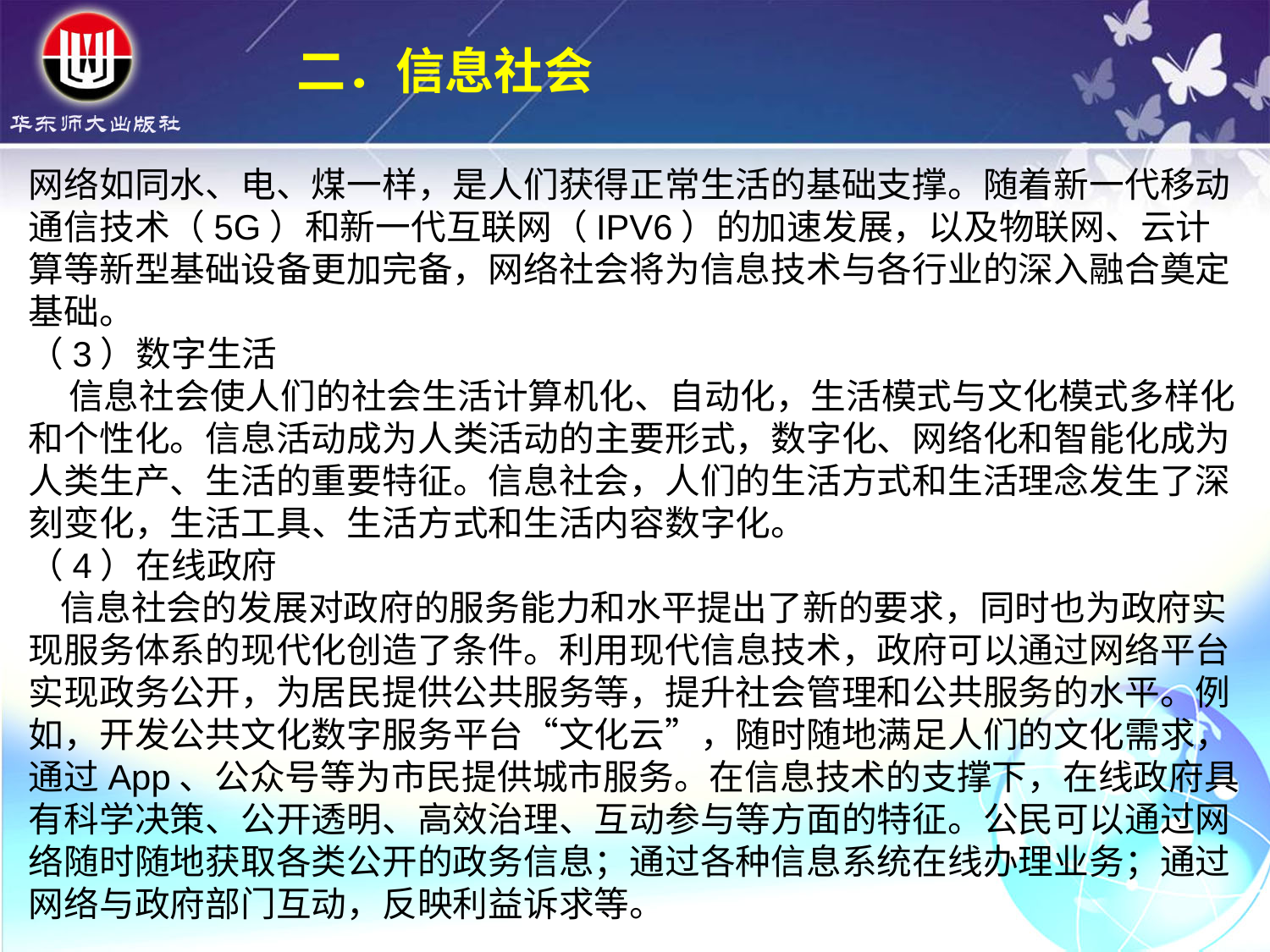

二．信息社会
网络如同水、电、煤一样，是人们获得正常生活的基础支撑。随着新一代移动通信技术（5G）和新一代互联网（IPV6）的加速发展，以及物联网、云计算等新型基础设备更加完备，网络社会将为信息技术与各行业的深入融合奠定基础。
（3）数字生活
    信息社会使人们的社会生活计算机化、自动化，生活模式与文化模式多样化和个性化。信息活动成为人类活动的主要形式，数字化、网络化和智能化成为人类生产、生活的重要特征。信息社会，人们的生活方式和生活理念发生了深刻变化，生活工具、生活方式和生活内容数字化。
（4）在线政府
   信息社会的发展对政府的服务能力和水平提出了新的要求，同时也为政府实现服务体系的现代化创造了条件。利用现代信息技术，政府可以通过网络平台实现政务公开，为居民提供公共服务等，提升社会管理和公共服务的水平。例如，开发公共文化数字服务平台“文化云”，随时随地满足人们的文化需求，通过App、公众号等为市民提供城市服务。在信息技术的支撑下，在线政府具有科学决策、公开透明、高效治理、互动参与等方面的特征。公民可以通过网络随时随地获取各类公开的政务信息；通过各种信息系统在线办理业务；通过网络与政府部门互动，反映利益诉求等。